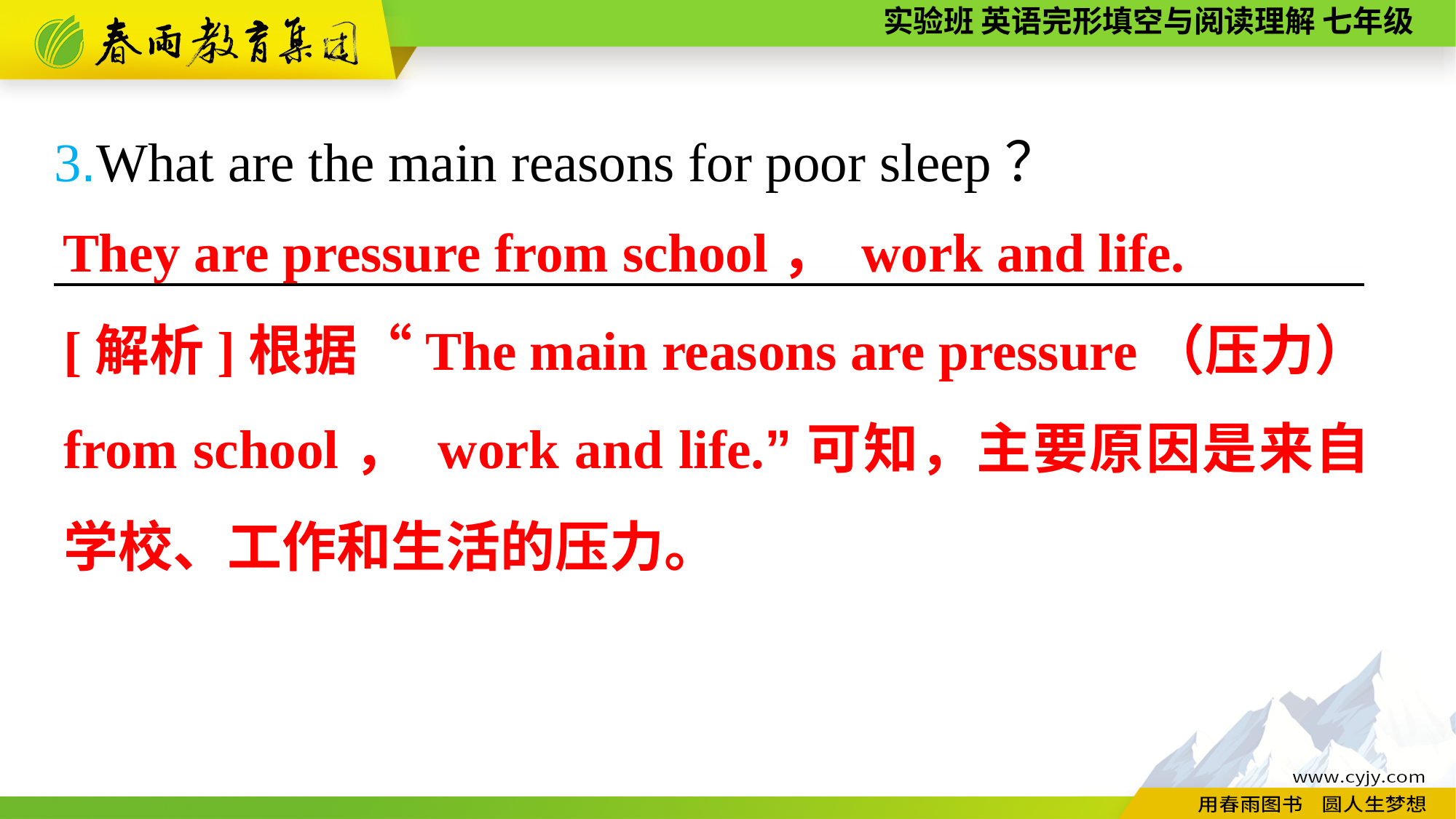

3.What are the main reasons for poor sleep？
————————————————————————
They are pressure from school， work and life.
[解析]根据“The main reasons are pressure（压力）from school， work and life.”可知，主要原因是来自学校、工作和生活的压力。